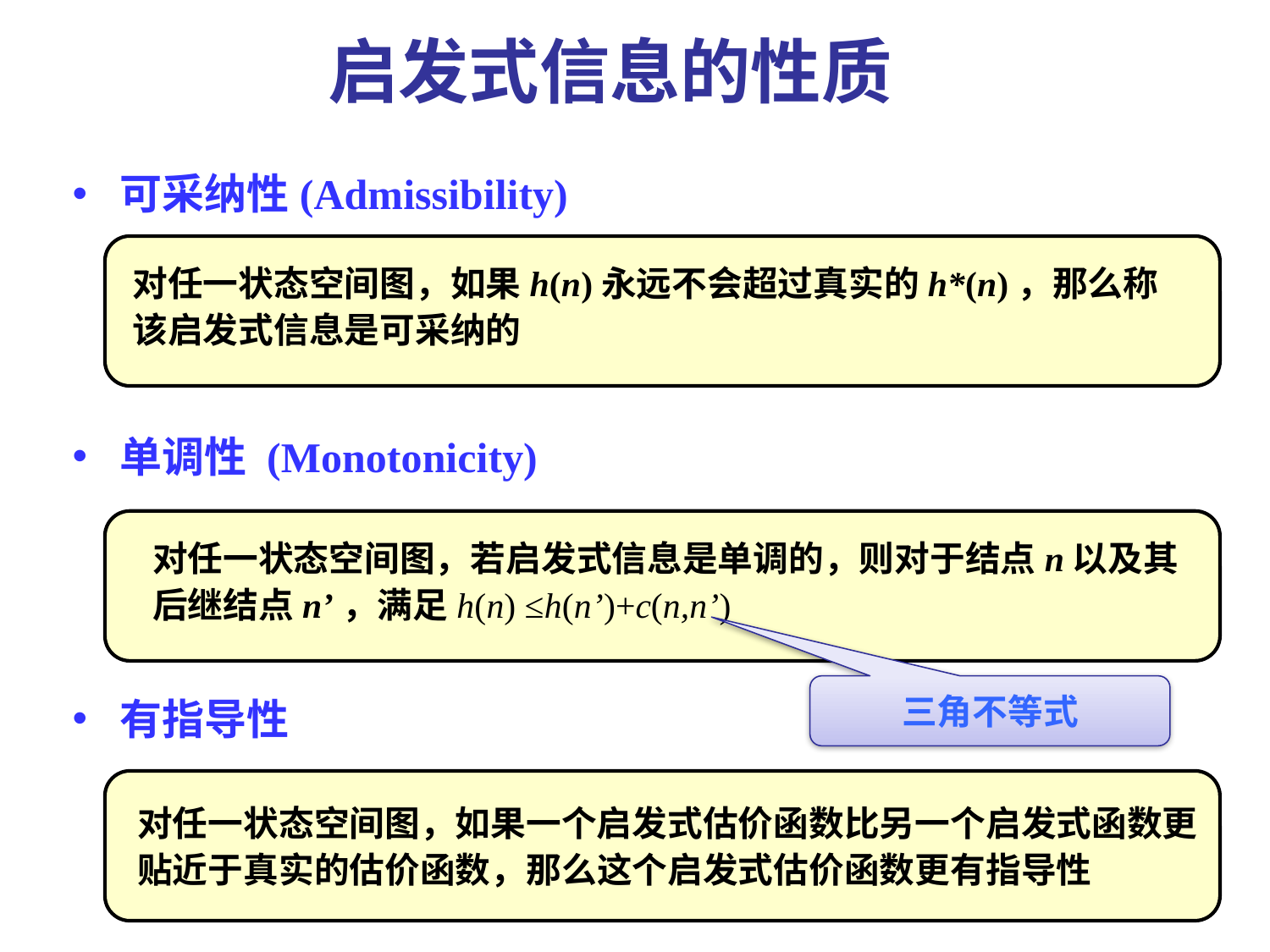

启发式信息的性质
可采纳性(Admissibility)

单调性 (Monotonicity)

有指导性

对任一状态空间图，如果h(n)永远不会超过真实的h*(n)，那么称该启发式信息是可采纳的

对任一状态空间图，若启发式信息是单调的，则对于结点n以及其后继结点n’，满足h(n) ≤h(n’)+c(n,n’)
三角不等式

对任一状态空间图，如果一个启发式估价函数比另一个启发式函数更贴近于真实的估价函数，那么这个启发式估价函数更有指导性
102